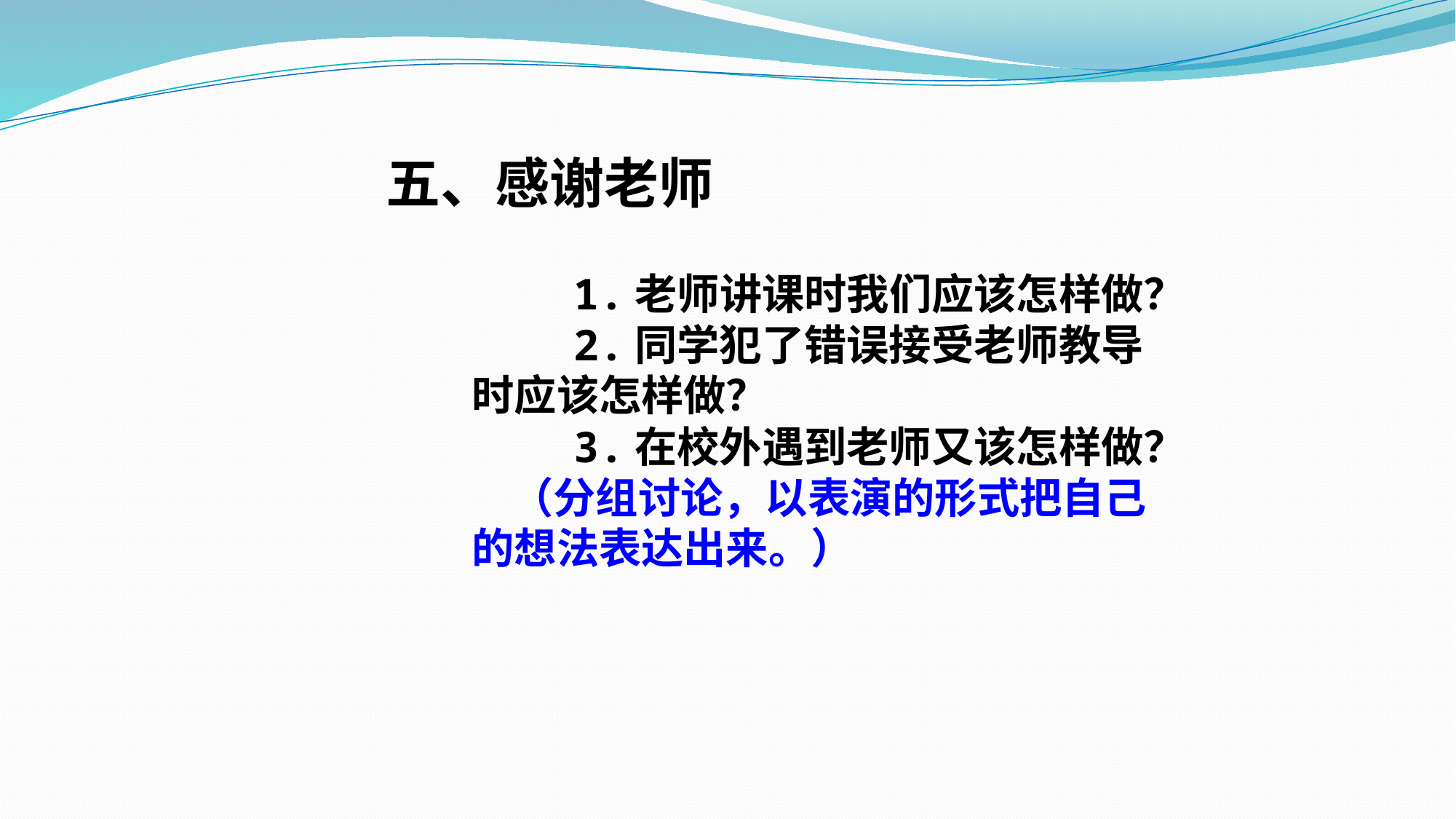

五、感谢老师
    1.老师讲课时我们应该怎样做？
    2.同学犯了错误接受老师教导时应该怎样做？
    3.在校外遇到老师又该怎样做？
   （分组讨论，以表演的形式把自己的想法表达出来。）